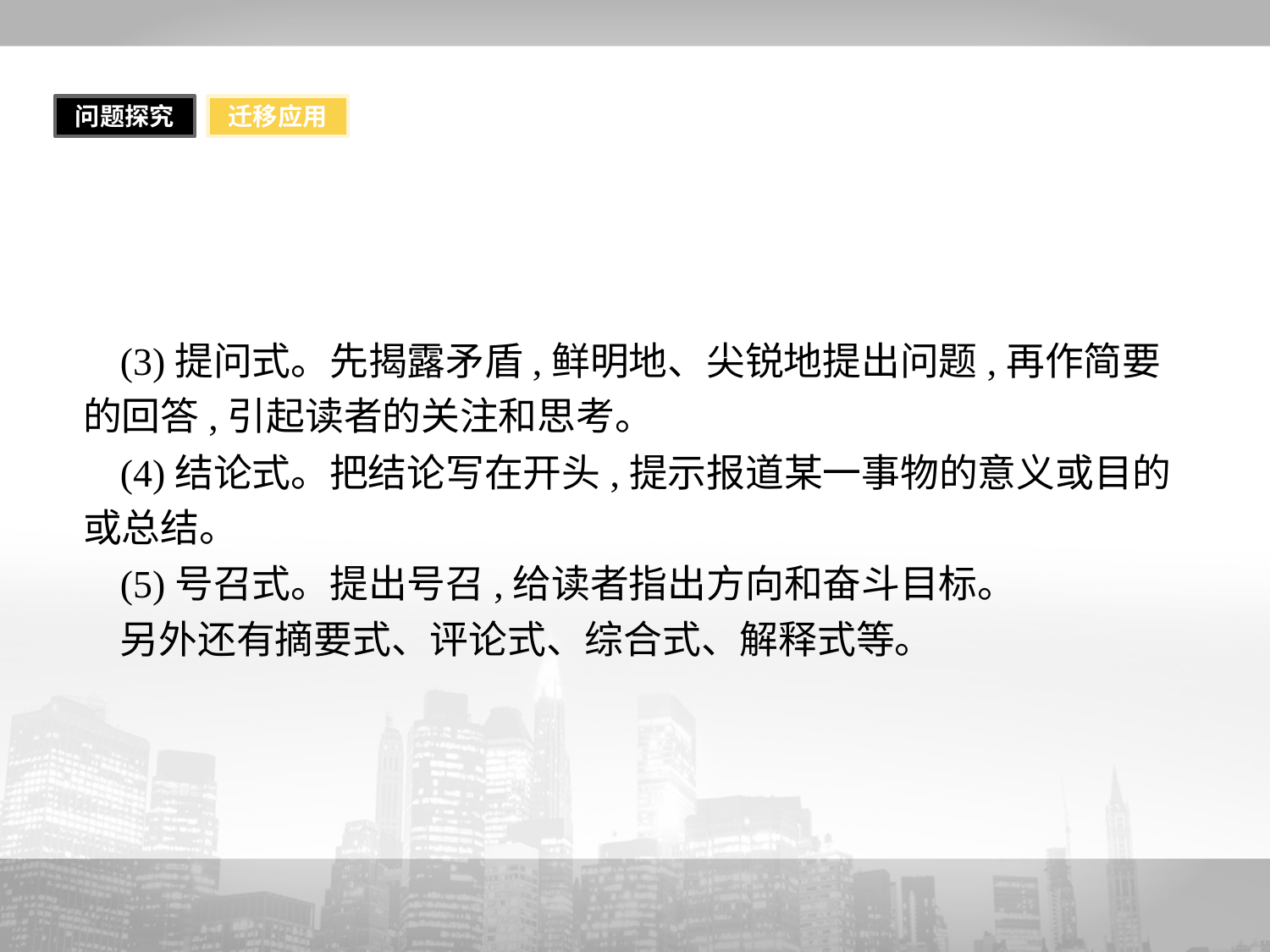

问题探究
迁移应用
(3)提问式。先揭露矛盾,鲜明地、尖锐地提出问题,再作简要的回答,引起读者的关注和思考。
(4)结论式。把结论写在开头,提示报道某一事物的意义或目的或总结。
(5)号召式。提出号召,给读者指出方向和奋斗目标。
另外还有摘要式、评论式、综合式、解释式等。